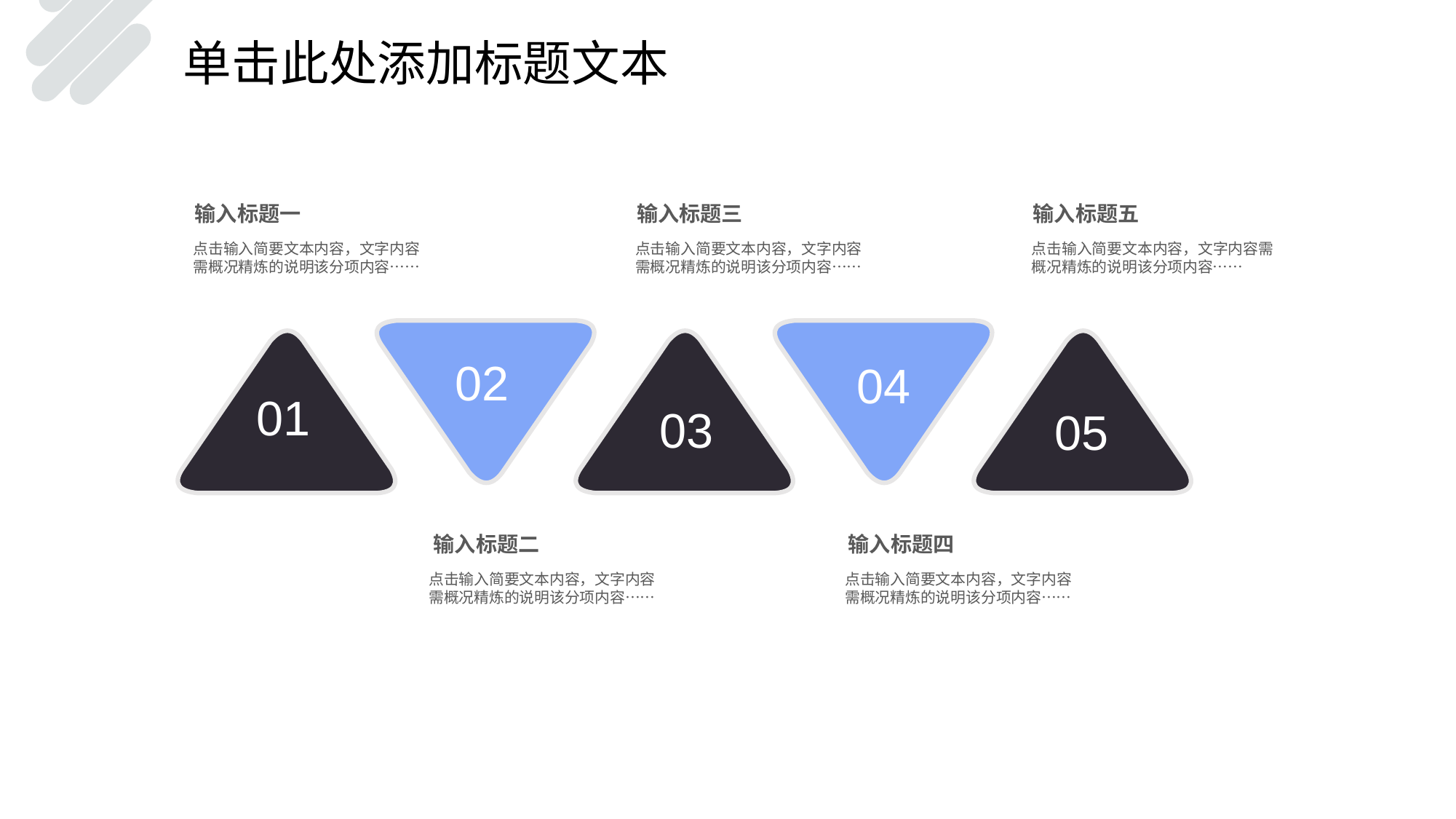

单击此处添加标题文本

输入标题一
点击输入简要文本内容，文字内容需概况精炼的说明该分项内容……
输入标题三
点击输入简要文本内容，文字内容需概况精炼的说明该分项内容……
输入标题五
点击输入简要文本内容，文字内容需概况精炼的说明该分项内容……

02

04

01

03

05

输入标题二
点击输入简要文本内容，文字内容需概况精炼的说明该分项内容……
输入标题四
点击输入简要文本内容，文字内容需概况精炼的说明该分项内容……